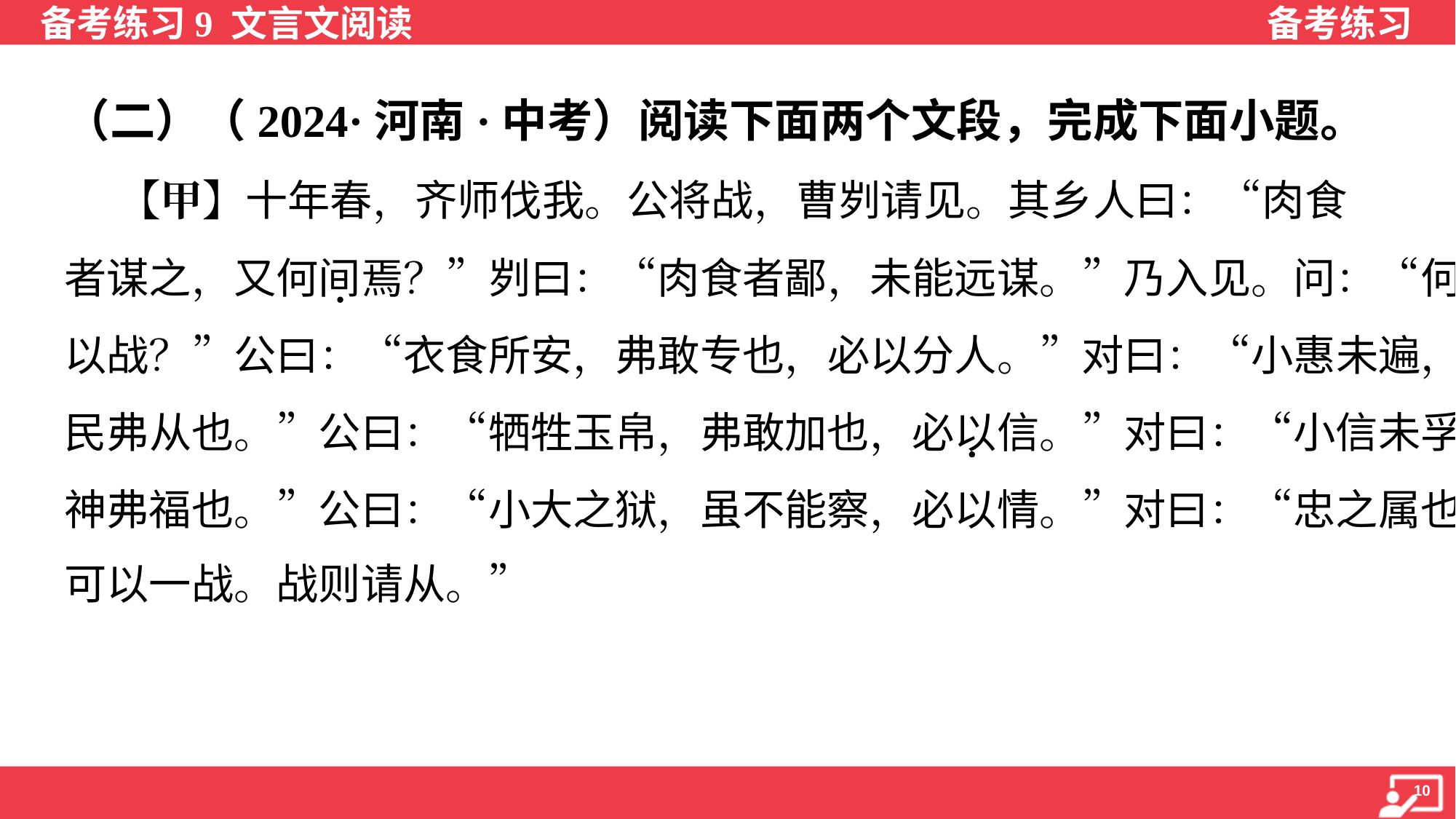

（二）（2024·河南·中考）阅读下面两个文段，完成下面小题。
    【甲】十年春，齐师伐我。公将战，曹刿请见。其乡人曰：“肉食
者谋之，又何间焉？”刿曰：“肉食者鄙，未能远谋。”乃入见。问：“何
以战？”公曰：“衣食所安，弗敢专也，必以分人。”对曰：“小惠未遍，
民弗从也。”公曰：“牺牲玉帛，弗敢加也，必以信。”对曰：“小信未孚，
神弗福也。”公曰：“小大之狱，虽不能察，必以情。”对曰：“忠之属也。
可以一战。战则请从。”